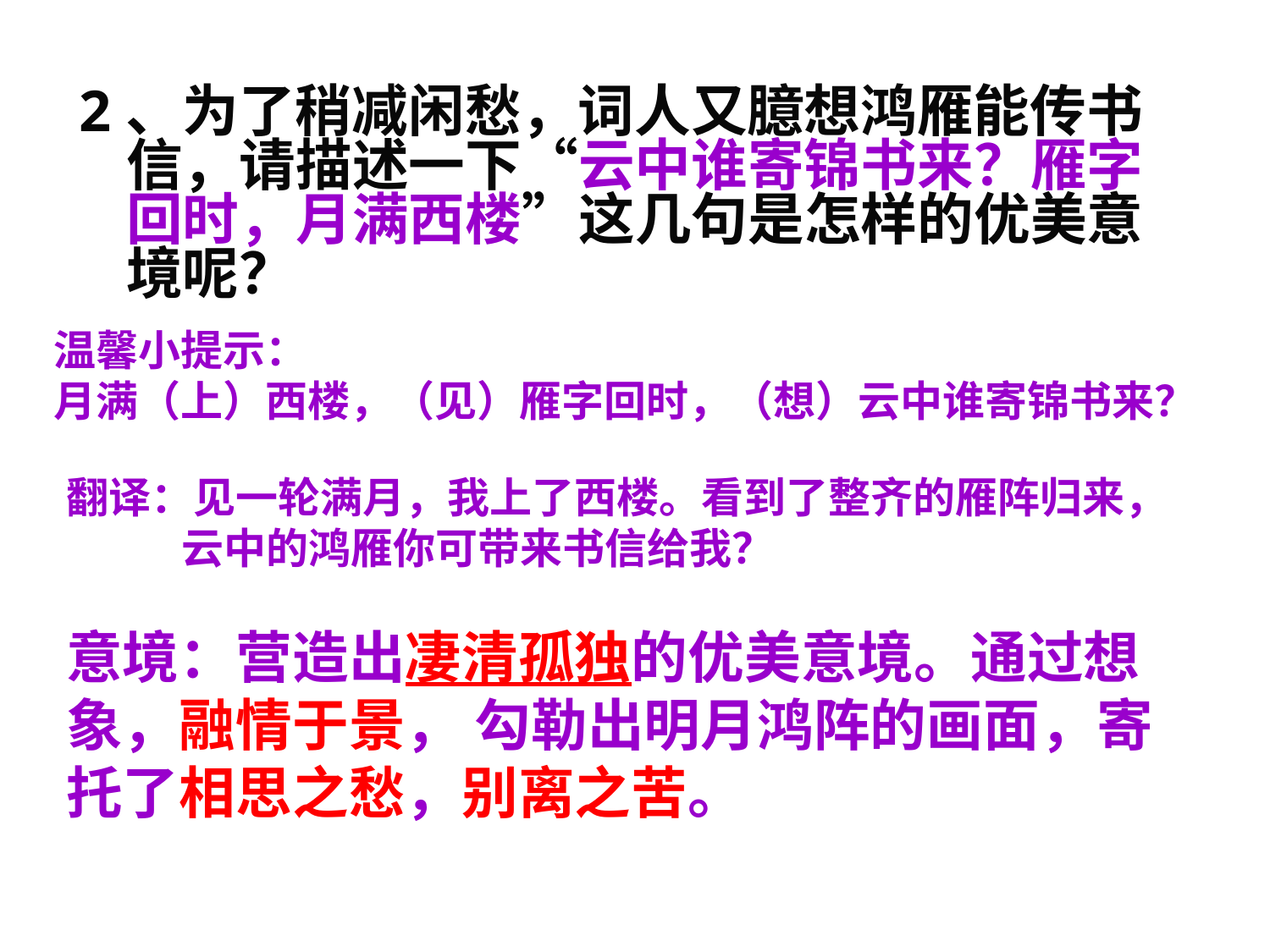

2、为了稍减闲愁，词人又臆想鸿雁能传书信，请描述一下“云中谁寄锦书来？雁字回时，月满西楼”这几句是怎样的优美意境呢？
温馨小提示：
月满（上）西楼，（见）雁字回时，（想）云中谁寄锦书来？
翻译：见一轮满月，我上了西楼。看到了整齐的雁阵归来，
           云中的鸿雁你可带来书信给我？
意境：营造出凄清孤独的优美意境。通过想象，融情于景， 勾勒出明月鸿阵的画面，寄托了相思之愁，别离之苦。